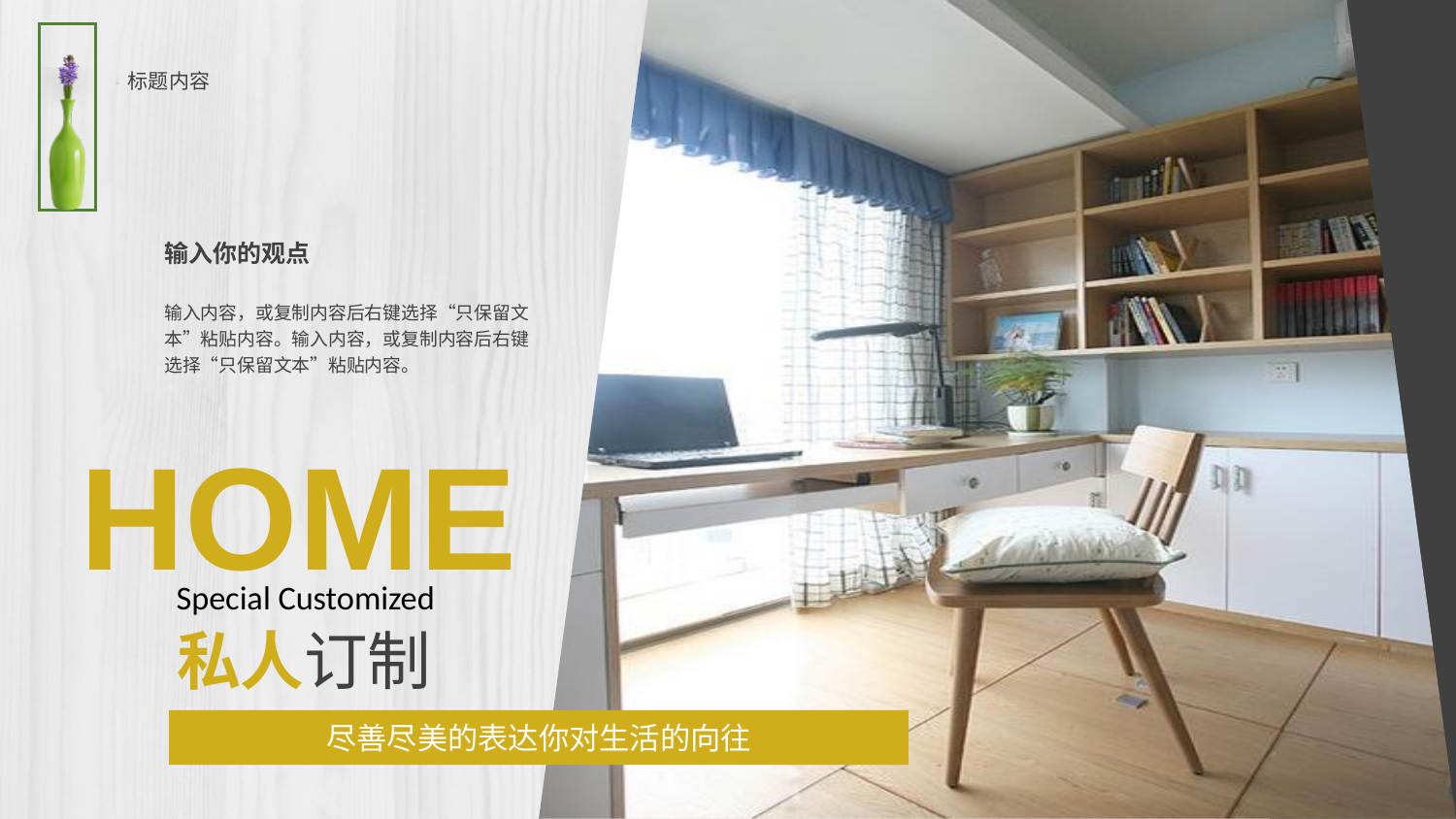

#
标题内容
输入你的观点
输入内容，或复制内容后右键选择“只保留文本”粘贴内容。输入内容，或复制内容后右键选择“只保留文本”粘贴内容。

HOME
Special Customized
私人订制
尽善尽美的表达你对生活的向往